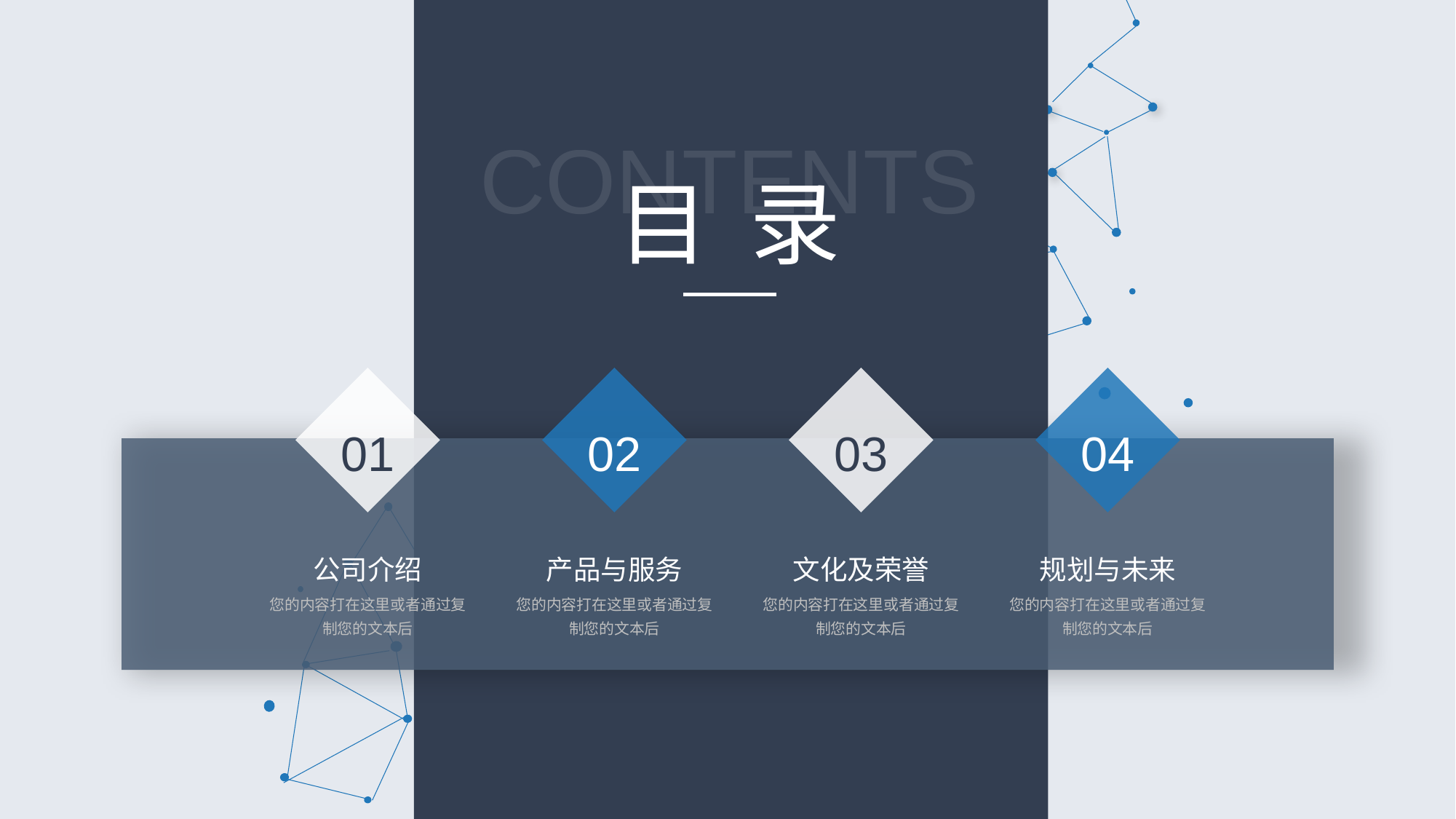

CONTENTS
目  录

01

02

03

04

公司介绍
您的内容打在这里或者通过复制您的文本后
产品与服务
您的内容打在这里或者通过复制您的文本后
文化及荣誉
您的内容打在这里或者通过复制您的文本后
规划与未来
您的内容打在这里或者通过复制您的文本后